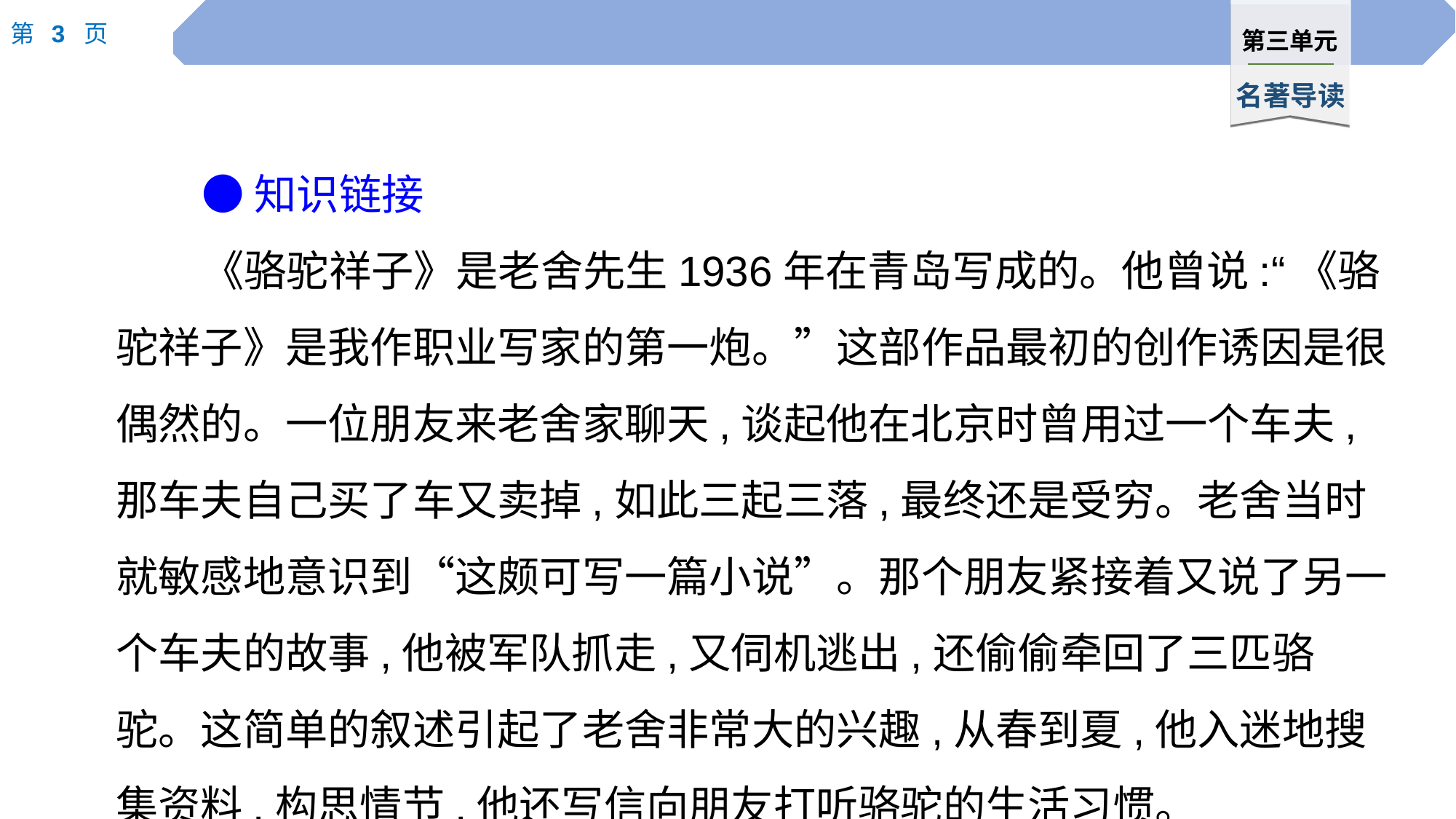

●知识链接
《骆驼祥子》是老舍先生1936年在青岛写成的。他曾说:“《骆驼祥子》是我作职业写家的第一炮。”这部作品最初的创作诱因是很偶然的。一位朋友来老舍家聊天,谈起他在北京时曾用过一个车夫,那车夫自己买了车又卖掉,如此三起三落,最终还是受穷。老舍当时就敏感地意识到“这颇可写一篇小说”。那个朋友紧接着又说了另一个车夫的故事,他被军队抓走,又伺机逃出,还偷偷牵回了三匹骆驼。这简单的叙述引起了老舍非常大的兴趣,从春到夏,他入迷地搜集资料,构思情节,他还写信向朋友打听骆驼的生活习惯。